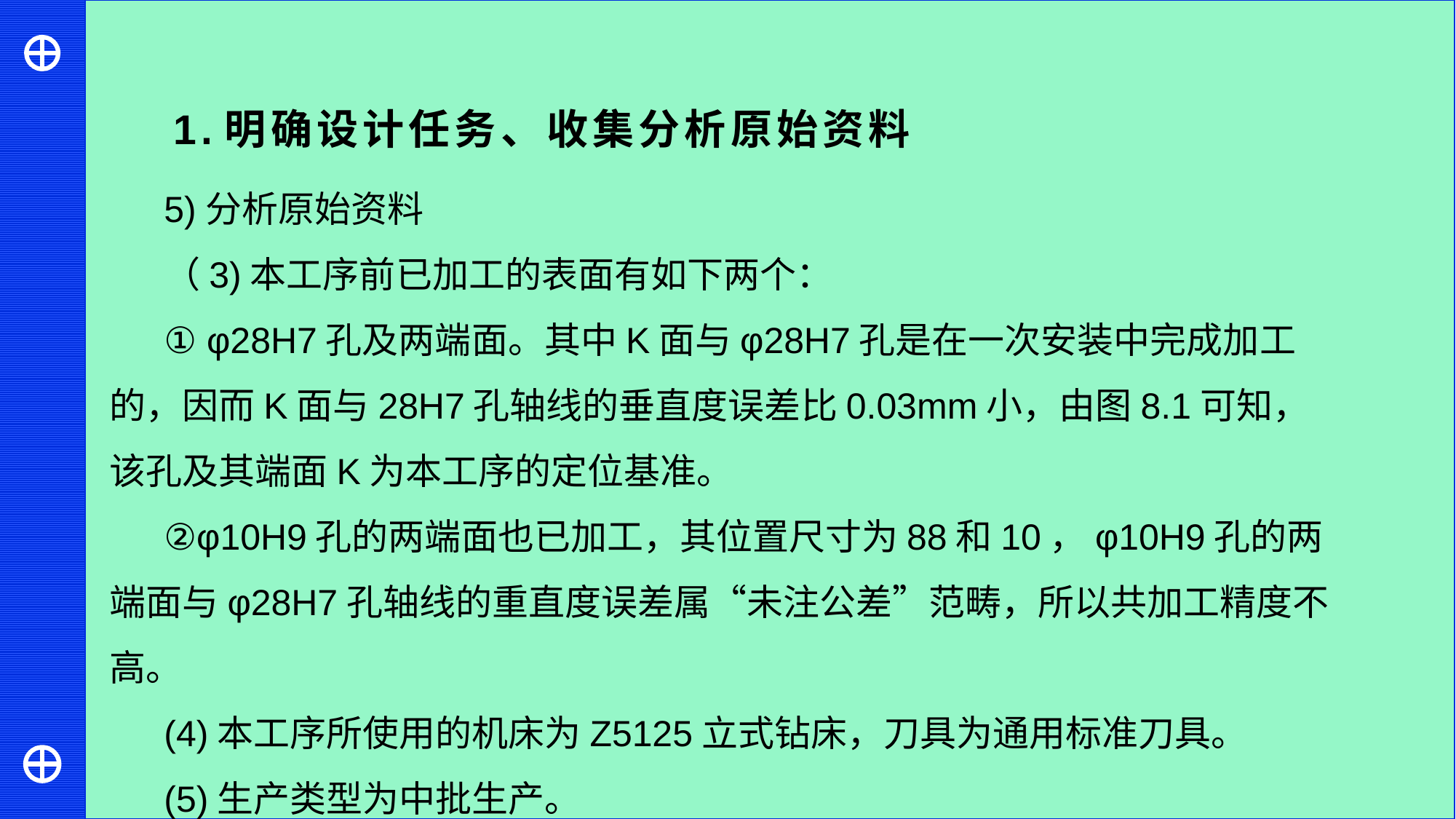

1.明确设计任务、收集分析原始资料
5)分析原始资料
（3)本工序前已加工的表面有如下两个：
① φ28H7孔及两端面。其中K面与φ28H7孔是在一次安装中完成加工的，因而K面与28H7孔轴线的垂直度误差比0.03mm小，由图8.1可知，该孔及其端面K为本工序的定位基准。
②φ10H9孔的两端面也已加工，其位置尺寸为88和10，φ10H9孔的两端面与φ28H7孔轴线的重直度误差属“未注公差”范畴，所以共加工精度不高。
(4)本工序所使用的机床为Z5125立式钻床，刀具为通用标准刀具。
(5)生产类型为中批生产。